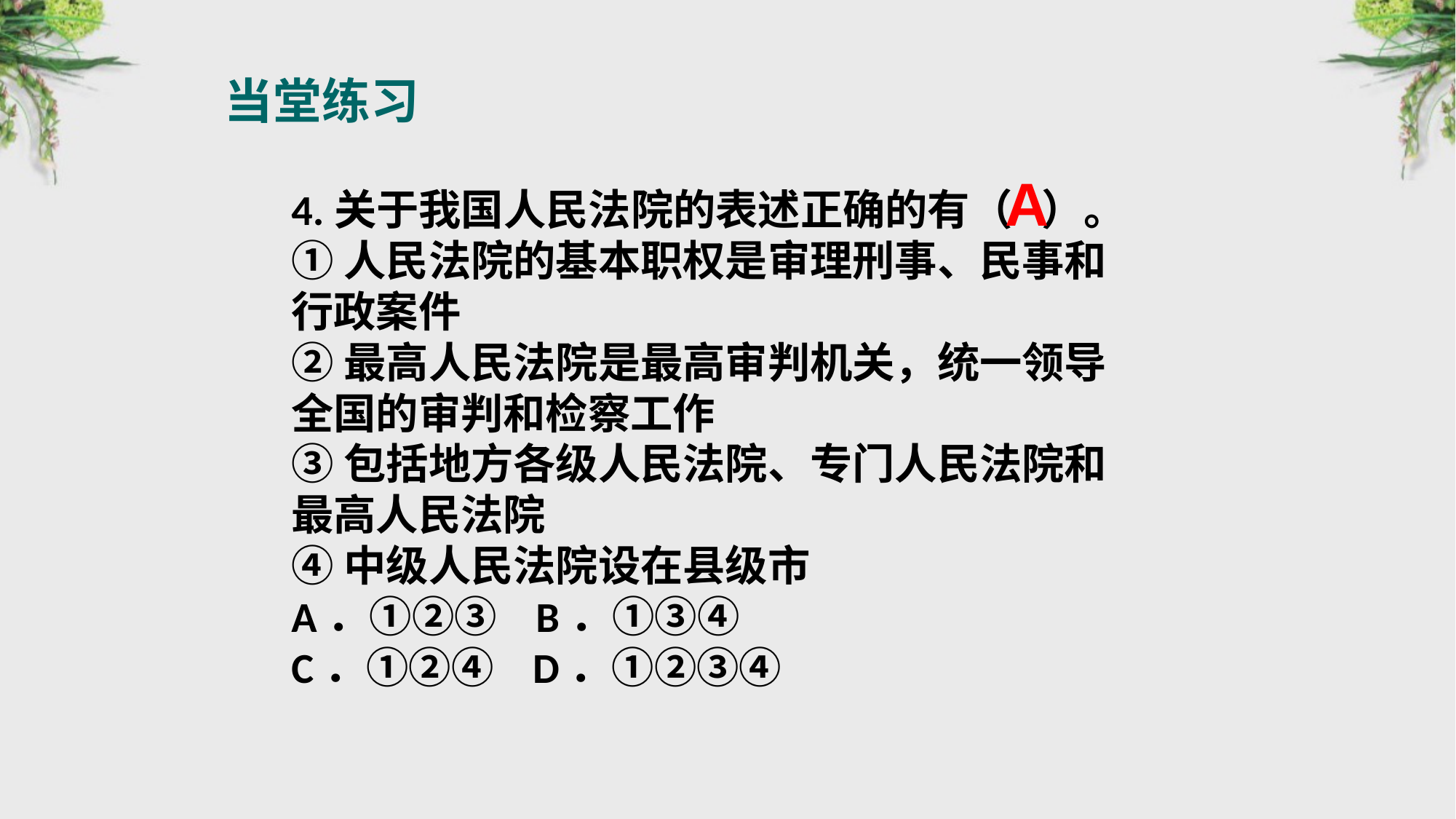

当堂练习
A
4.关于我国人民法院的表述正确的有（   ）。
①人民法院的基本职权是审理刑事、民事和行政案件
②最高人民法院是最高审判机关，统一领导全国的审判和检察工作
③包括地方各级人民法院、专门人民法院和最高人民法院
④中级人民法院设在县级市
A．①②③   B．①③④
C．①②④   D．①②③④